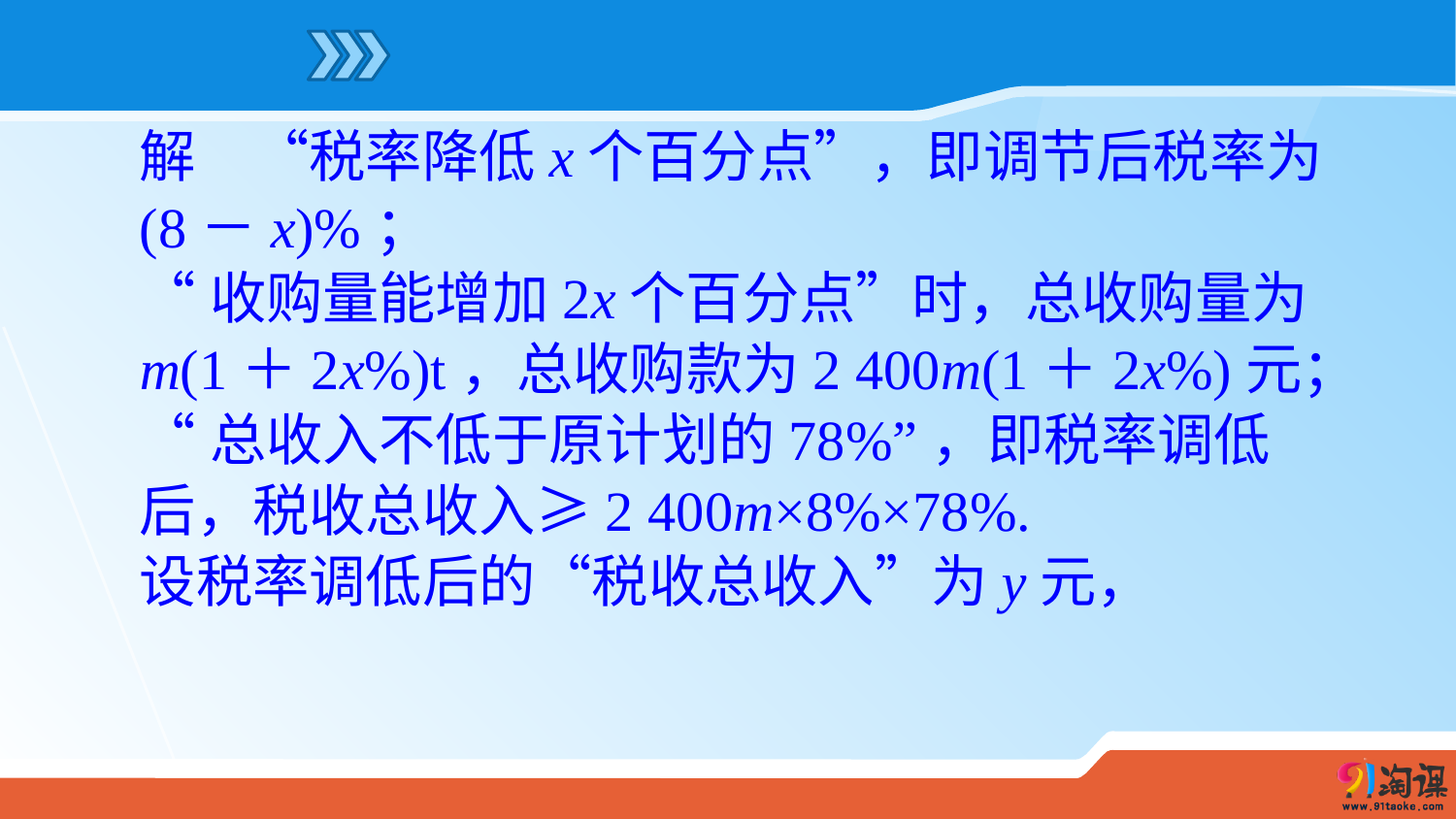

解　“税率降低x个百分点”，即调节后税率为(8－x)%；
“收购量能增加2x个百分点”时，总收购量为m(1＋2x%)t，总收购款为2 400m(1＋2x%)元；
“总收入不低于原计划的78%”，即税率调低后，税收总收入≥2 400m×8%×78%.
设税率调低后的“税收总收入”为y元，